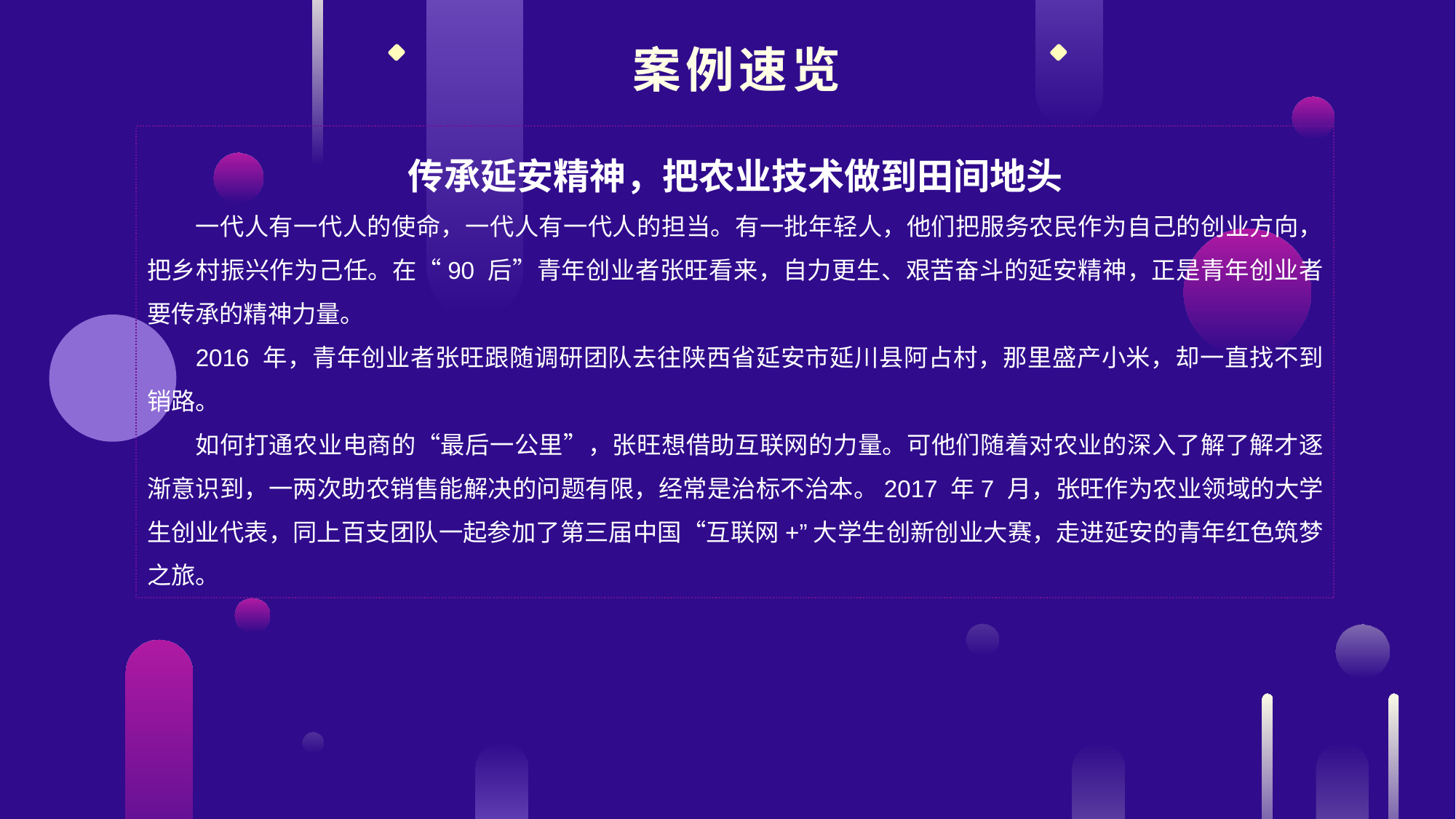

案例速览

传承延安精神，把农业技术做到田间地头
一代人有一代人的使命，一代人有一代人的担当。有一批年轻人，他们把服务农民作为自己的创业方向，把乡村振兴作为己任。在“90 后”青年创业者张旺看来，自力更生、艰苦奋斗的延安精神，正是青年创业者要传承的精神力量。
2016 年，青年创业者张旺跟随调研团队去往陕西省延安市延川县阿占村，那里盛产小米，却一直找不到销路。
如何打通农业电商的“最后一公里”，张旺想借助互联网的力量。可他们随着对农业的深入了解了解才逐渐意识到，一两次助农销售能解决的问题有限，经常是治标不治本。2017 年7 月，张旺作为农业领域的大学生创业代表，同上百支团队一起参加了第三届中国“互联网+”大学生创新创业大赛，走进延安的青年红色筑梦之旅。